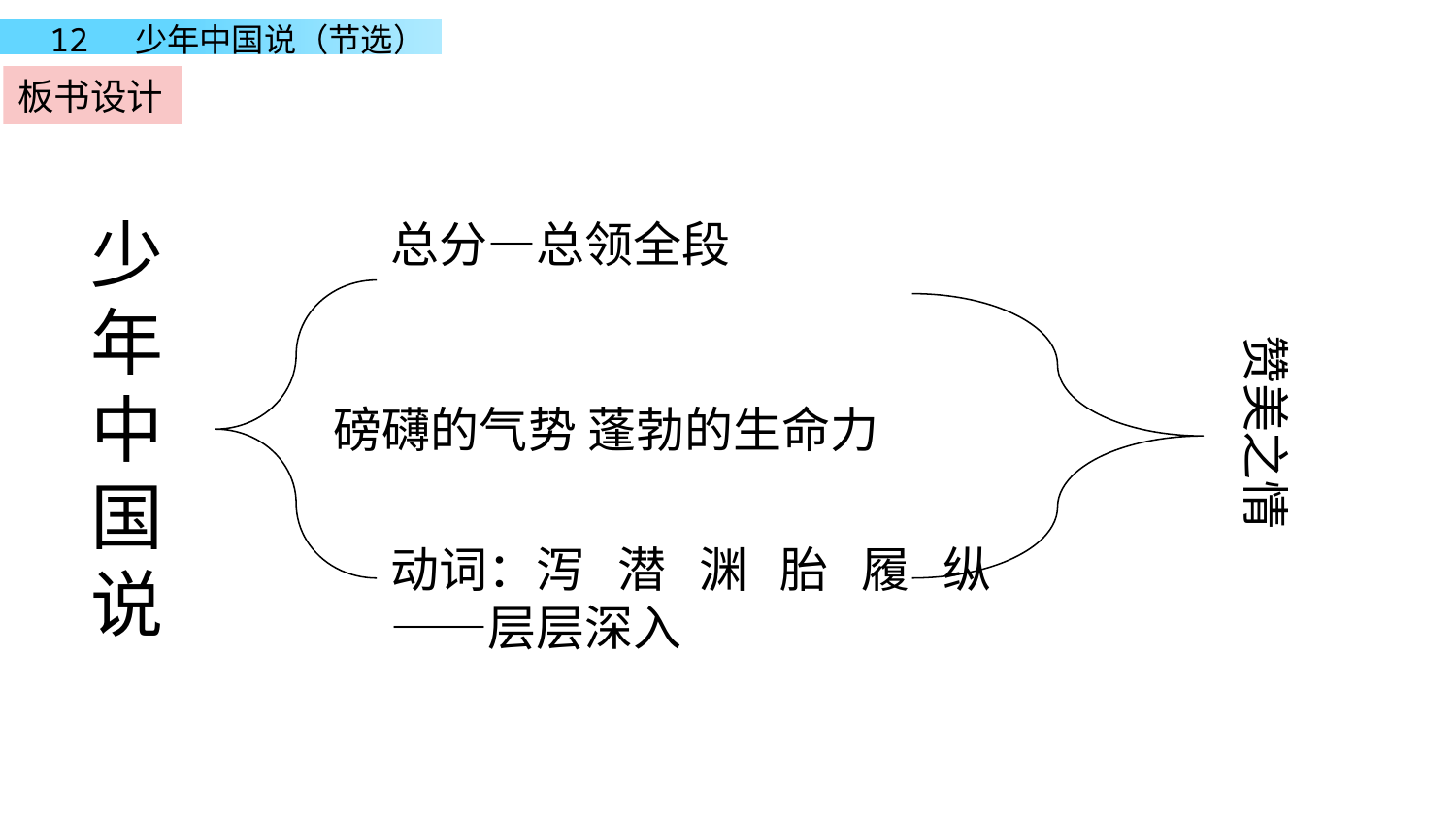

板书设计
少年中国说
总分—总领全段

赞美之情
磅礴的气势 蓬勃的生命力
动词：泻   潜   渊   胎   履   纵——层层深入